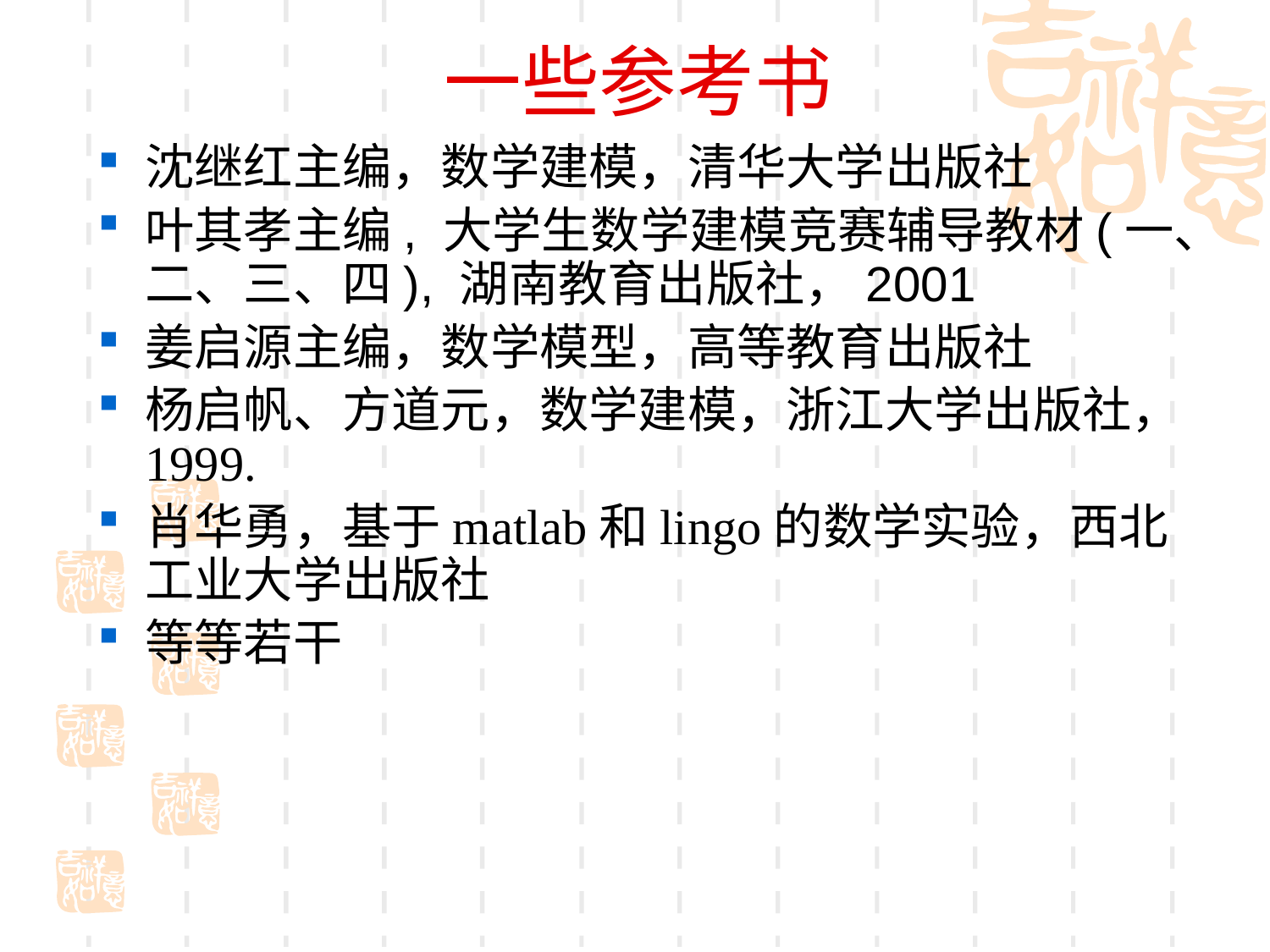

# 一些参考书
沈继红主编，数学建模，清华大学出版社
叶其孝主编, 大学生数学建模竞赛辅导教材(一、二、三、四), 湖南教育出版社，2001
姜启源主编，数学模型，高等教育出版社
杨启帆、方道元，数学建模，浙江大学出版社，1999.
肖华勇，基于matlab和lingo的数学实验，西北工业大学出版社
等等若干